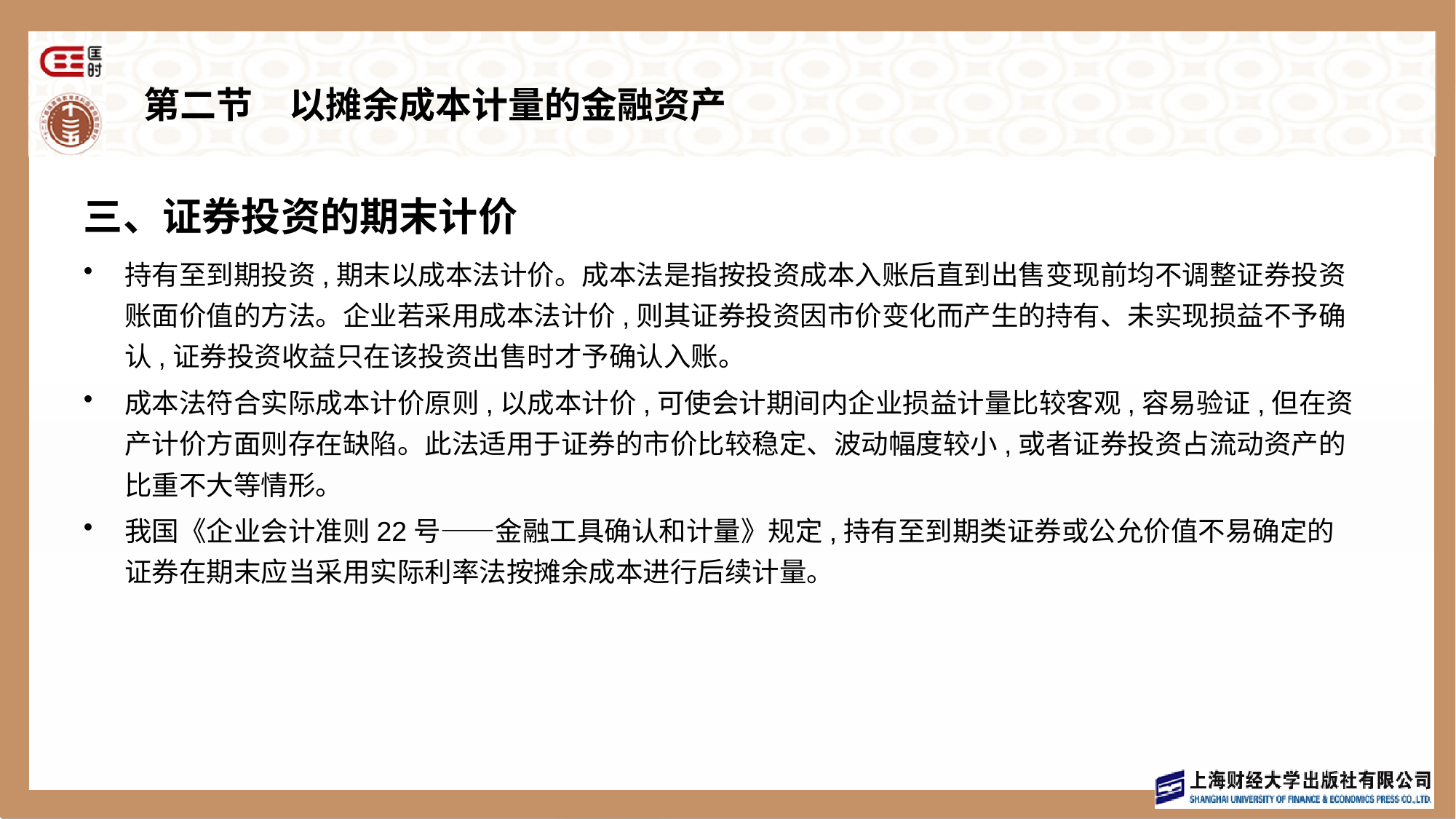

# 第二节　以摊余成本计量的金融资产
三、证券投资的期末计价
持有至到期投资,期末以成本法计价。成本法是指按投资成本入账后直到出售变现前均不调整证券投资账面价值的方法。企业若采用成本法计价,则其证券投资因市价变化而产生的持有、未实现损益不予确认,证券投资收益只在该投资出售时才予确认入账。
成本法符合实际成本计价原则,以成本计价,可使会计期间内企业损益计量比较客观,容易验证,但在资产计价方面则存在缺陷。此法适用于证券的市价比较稳定、波动幅度较小,或者证券投资占流动资产的比重不大等情形。
我国《企业会计准则22号——金融工具确认和计量》规定,持有至到期类证券或公允价值不易确定的证券在期末应当采用实际利率法按摊余成本进行后续计量。